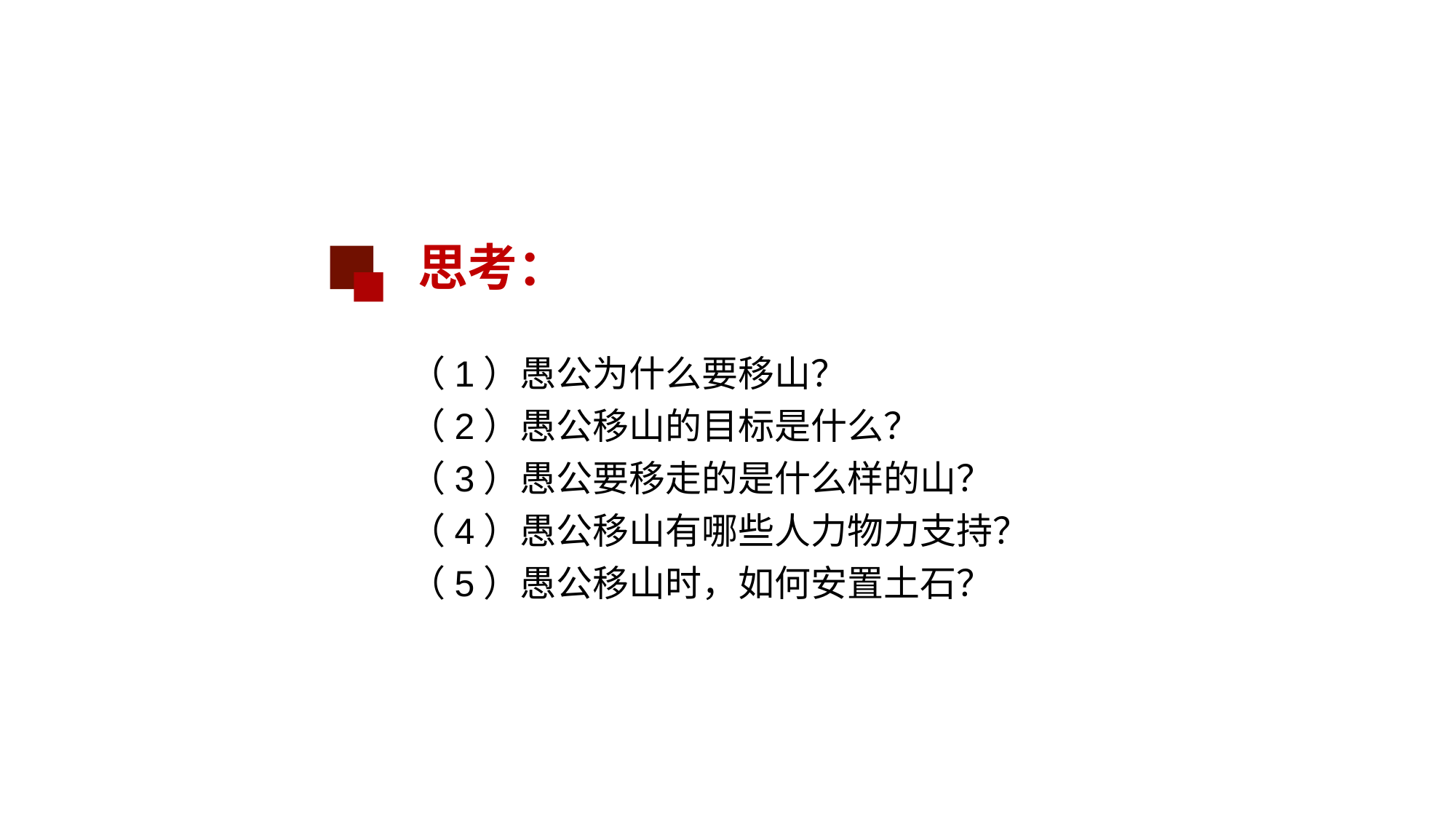

思考：

（1）愚公为什么要移山？
（2）愚公移山的目标是什么？
（3）愚公要移走的是什么样的山？
（4）愚公移山有哪些人力物力支持？
（5）愚公移山时，如何安置土石？